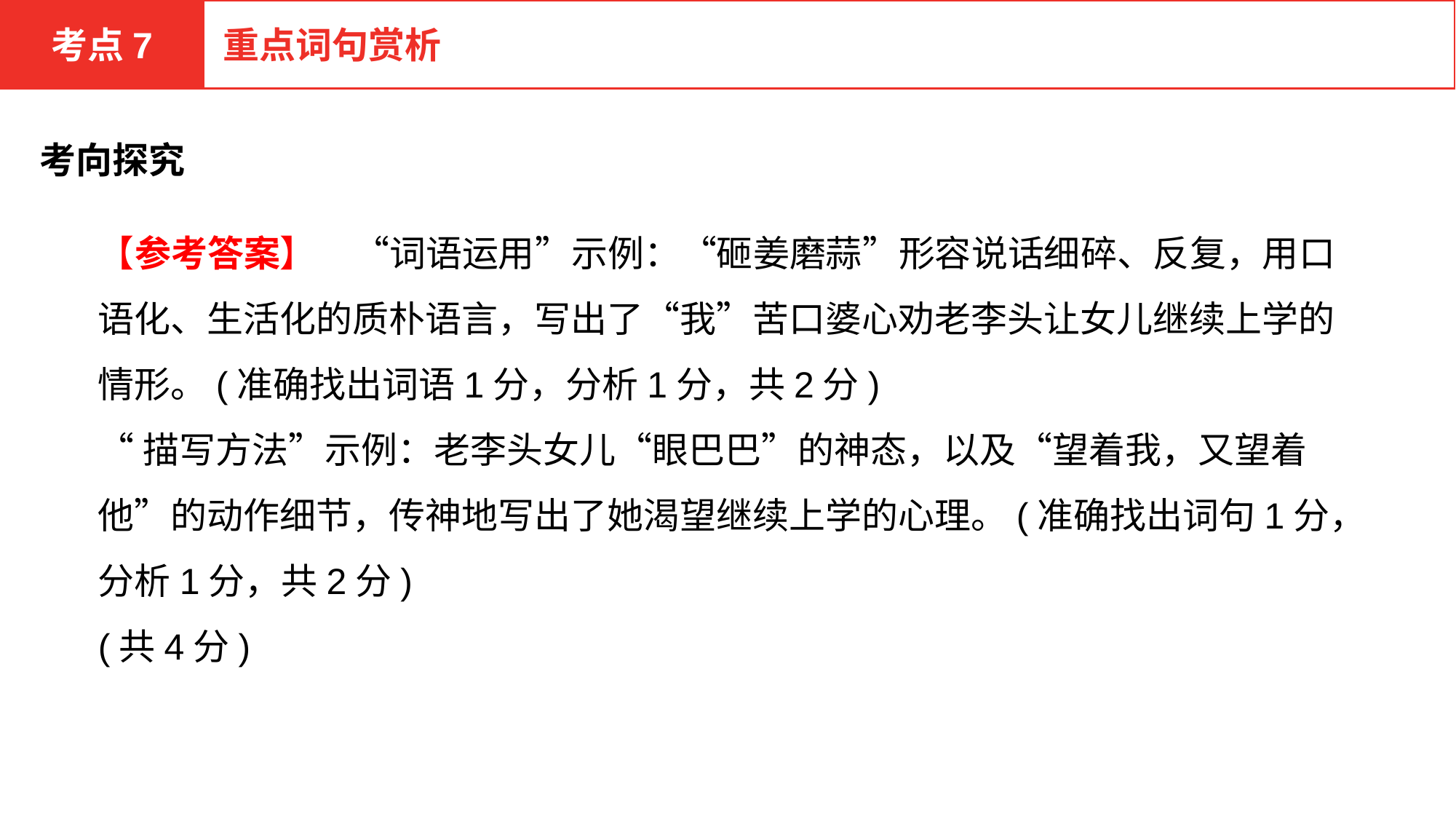

考点7
重点词句赏析
考向探究

【参考答案】　“词语运用”示例：“砸姜磨蒜”形容说话细碎、反复，用口语化、生活化的质朴语言，写出了“我”苦口婆心劝老李头让女儿继续上学的情形。(准确找出词语1分，分析1分，共2分)
“描写方法”示例：老李头女儿“眼巴巴”的神态，以及“望着我，又望着他”的动作细节，传神地写出了她渴望继续上学的心理。(准确找出词句1分，分析1分，共2分)
(共4分)